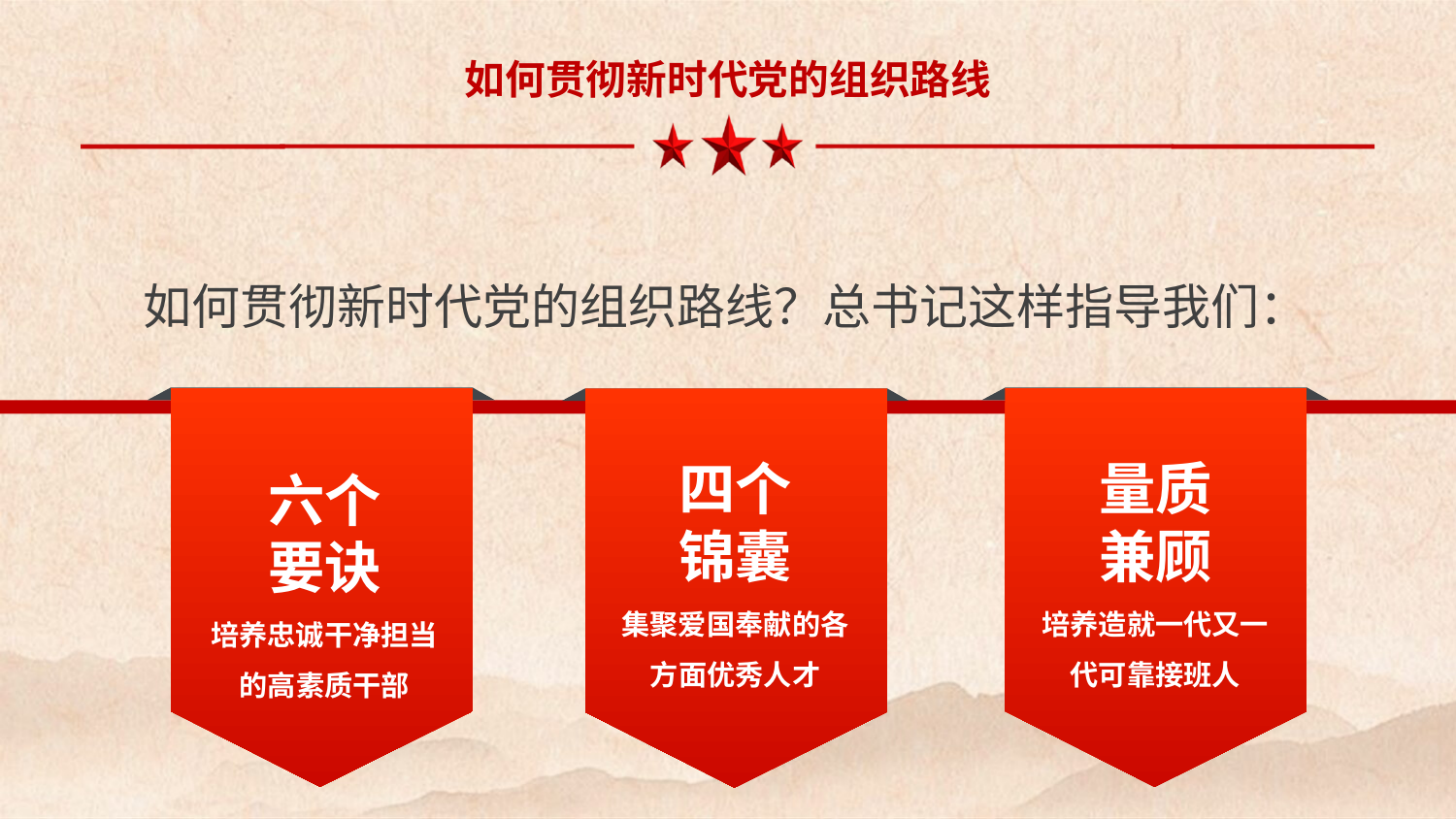

如何贯彻新时代党的组织路线
如何贯彻新时代党的组织路线？总书记这样指导我们：

六个
要诀
培养忠诚干净担当的高素质干部

量质
兼顾
培养造就一代又一代可靠接班人

四个
锦囊
集聚爱国奉献的各方面优秀人才